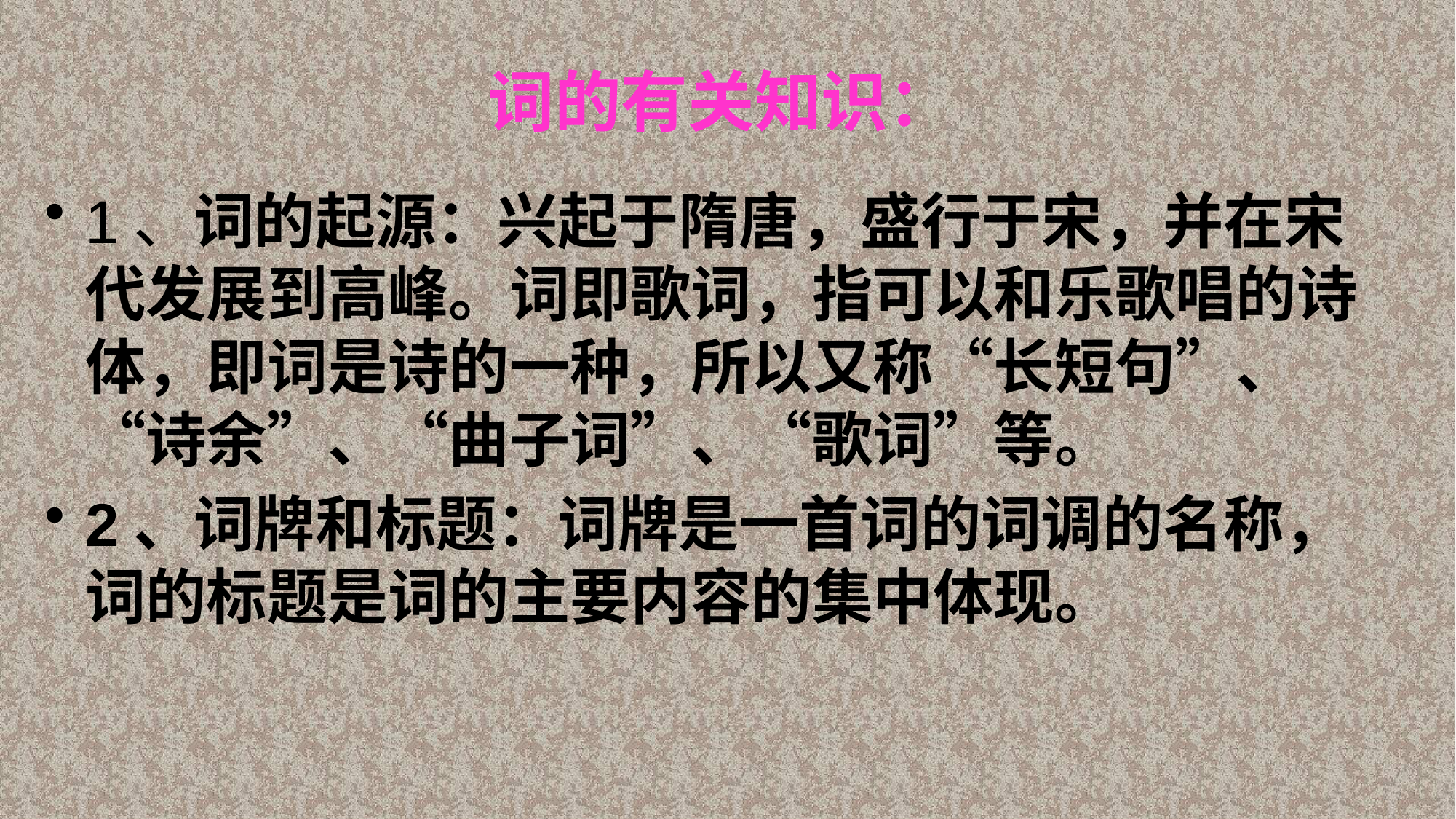

# 词的有关知识：
1、词的起源：兴起于隋唐，盛行于宋，并在宋代发展到高峰。词即歌词，指可以和乐歌唱的诗体，即词是诗的一种，所以又称“长短句”、“诗余”、“曲子词”、“歌词”等。
2、词牌和标题：词牌是一首词的词调的名称，词的标题是词的主要内容的集中体现。